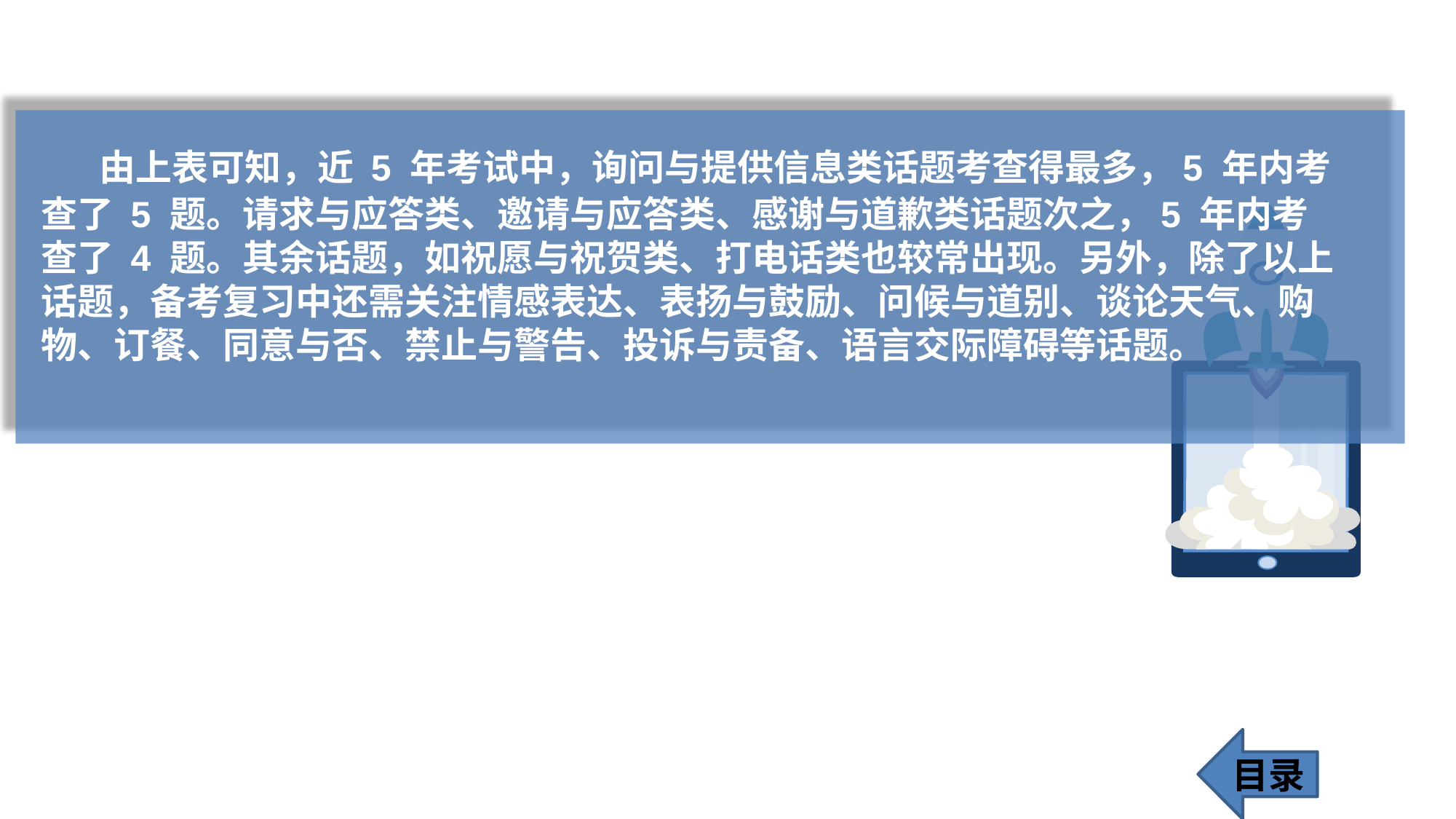

由上表可知，近 5 年考试中，询问与提供信息类话题考查得最多，5 年内考查了 5 题。请求与应答类、邀请与应答类、感谢与道歉类话题次之，5 年内考查了 4 题。其余话题，如祝愿与祝贺类、打电话类也较常出现。另外，除了以上话题，备考复习中还需关注情感表达、表扬与鼓励、问候与道别、谈论天气、购物、订餐、同意与否、禁止与警告、投诉与责备、语言交际障碍等话题。

目录